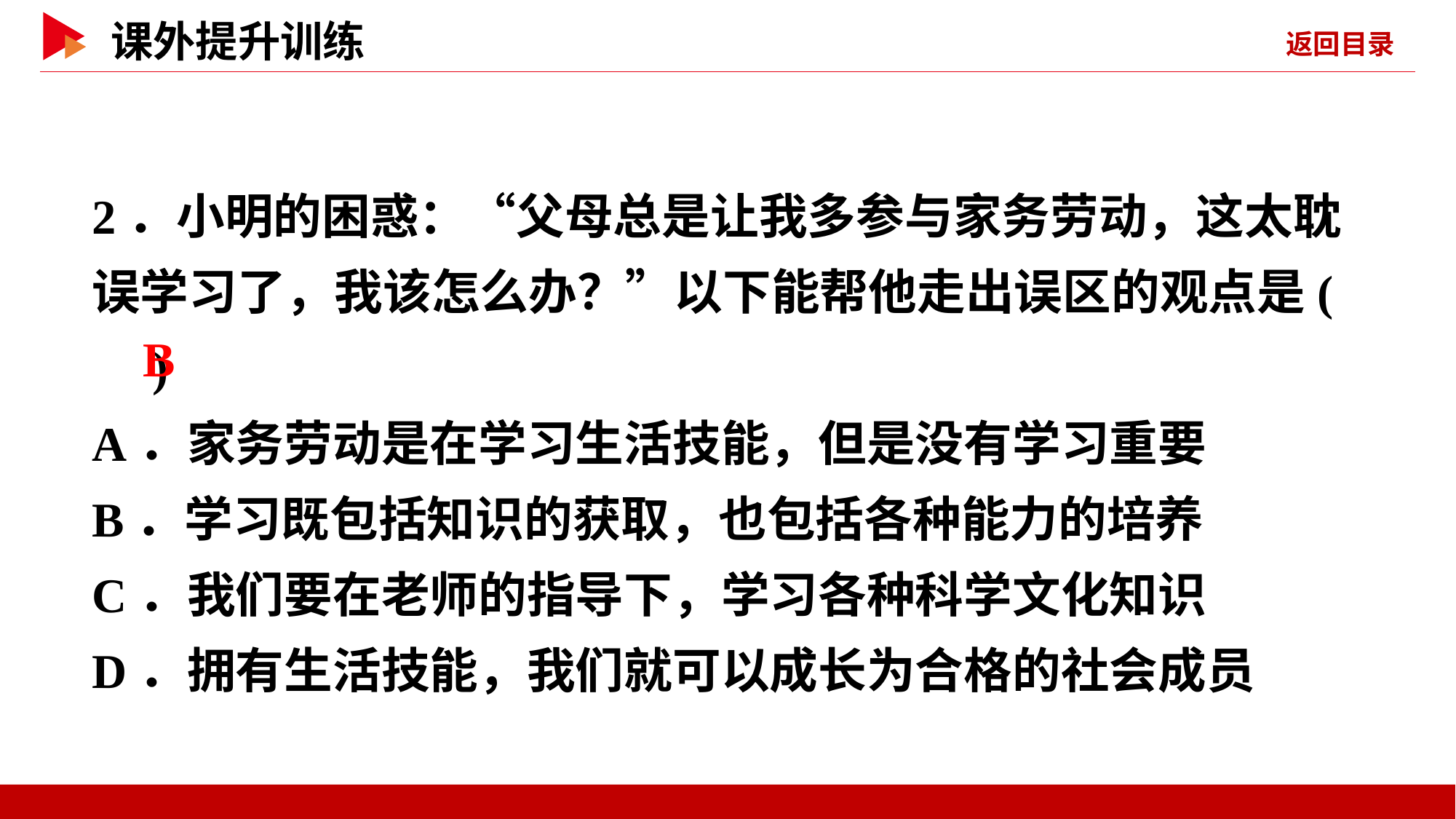

2．小明的困惑：“父母总是让我多参与家务劳动，这太耽误学习了，我该怎么办？”以下能帮他走出误区的观点是(        )
A．家务劳动是在学习生活技能，但是没有学习重要
B．学习既包括知识的获取，也包括各种能力的培养
C．我们要在老师的指导下，学习各种科学文化知识
D．拥有生活技能，我们就可以成长为合格的社会成员
   B